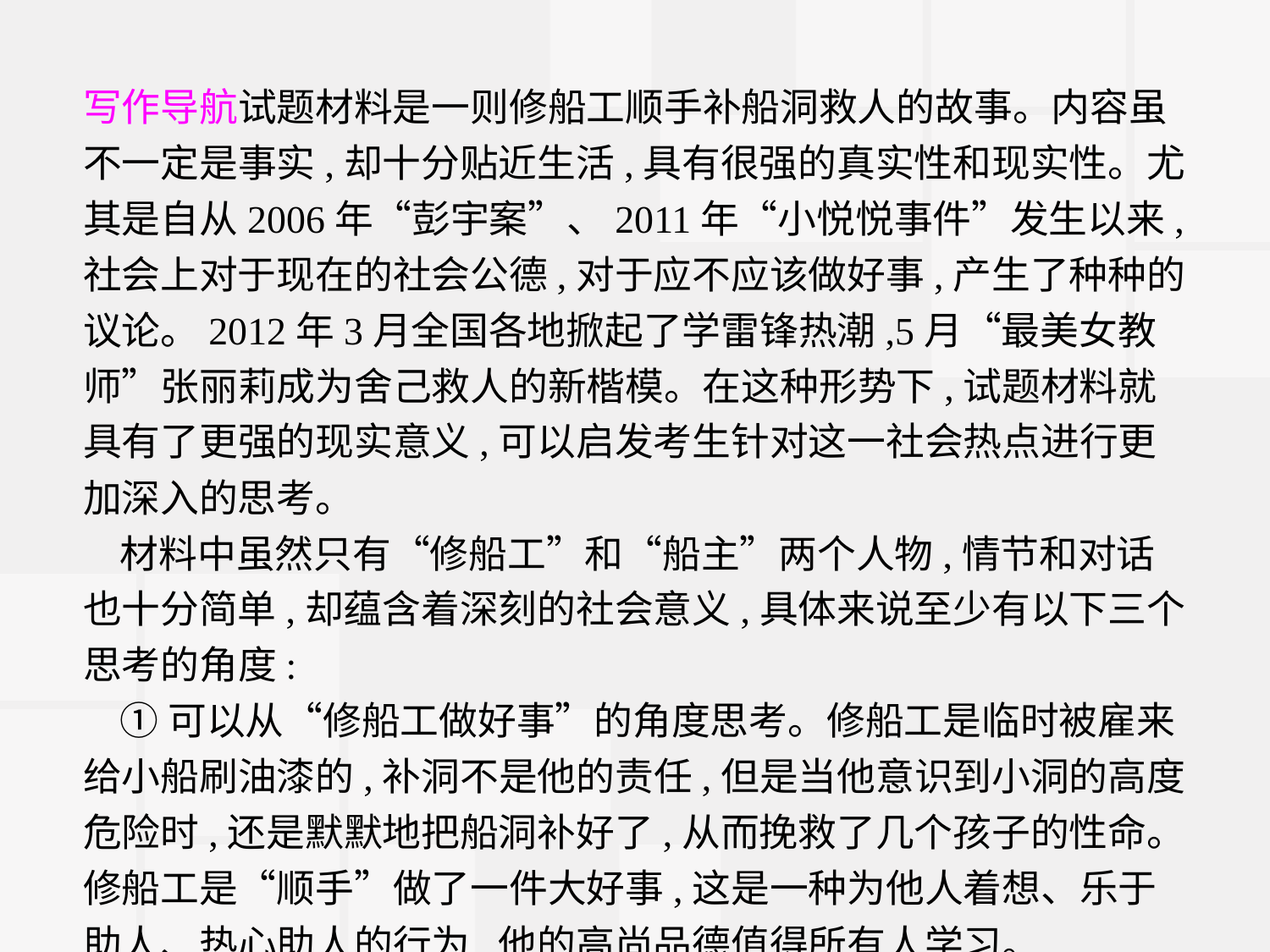

写作导航试题材料是一则修船工顺手补船洞救人的故事。内容虽不一定是事实,却十分贴近生活,具有很强的真实性和现实性。尤其是自从2006年“彭宇案”、2011年“小悦悦事件”发生以来,社会上对于现在的社会公德,对于应不应该做好事,产生了种种的议论。2012年3月全国各地掀起了学雷锋热潮,5月“最美女教师”张丽莉成为舍己救人的新楷模。在这种形势下,试题材料就具有了更强的现实意义,可以启发考生针对这一社会热点进行更加深入的思考。
材料中虽然只有“修船工”和“船主”两个人物,情节和对话也十分简单,却蕴含着深刻的社会意义,具体来说至少有以下三个思考的角度:
①可以从“修船工做好事”的角度思考。修船工是临时被雇来给小船刷油漆的,补洞不是他的责任,但是当他意识到小洞的高度危险时,还是默默地把船洞补好了,从而挽救了几个孩子的性命。修船工是“顺手”做了一件大好事,这是一种为他人着想、乐于助人、热心助人的行为,他的高尚品德值得所有人学习。